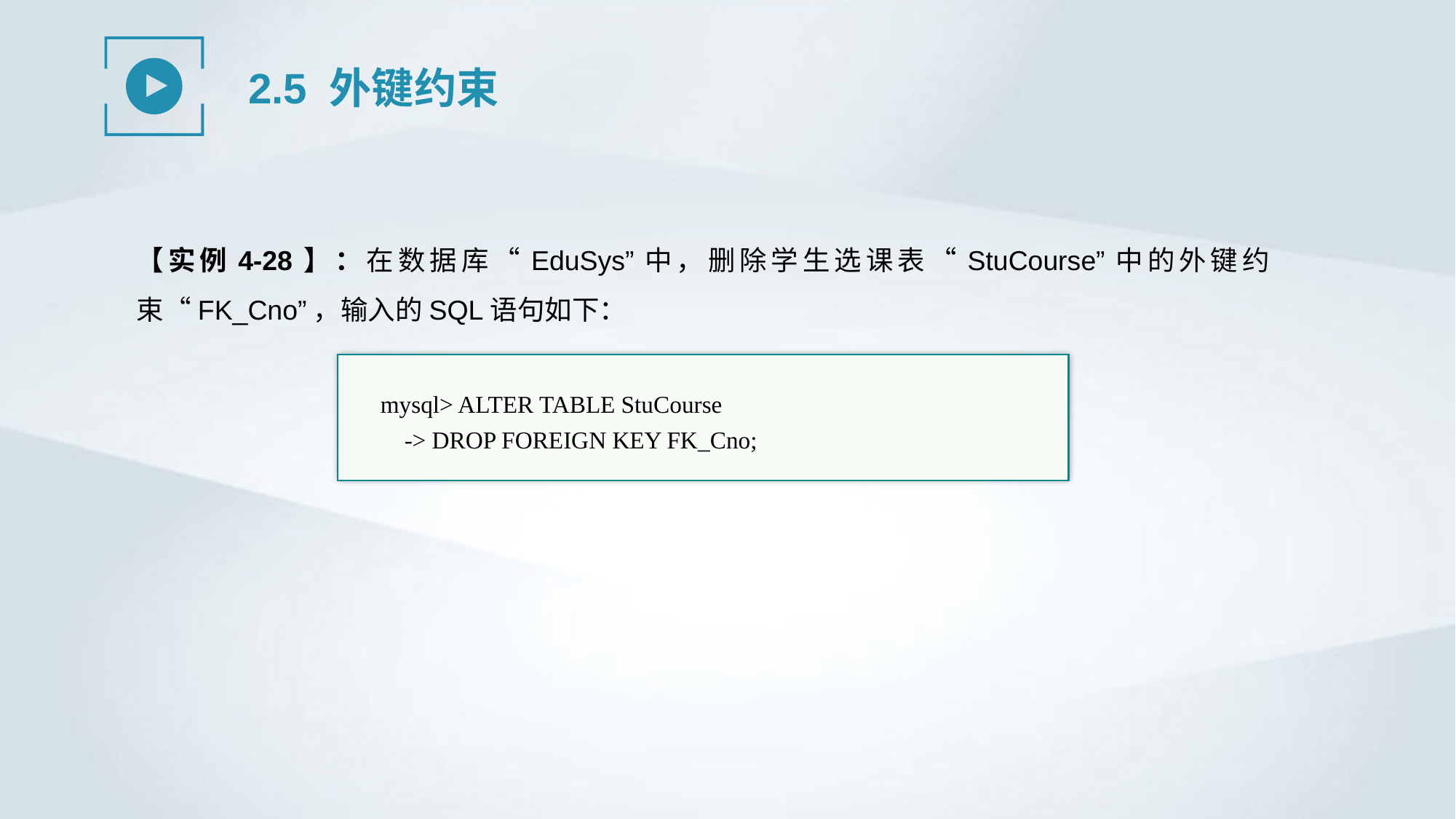

2.5 外键约束
【实例4-28】：在数据库“EduSys”中，删除学生选课表“StuCourse”中的外键约束“FK_Cno”，输入的SQL语句如下：
mysql> ALTER TABLE StuCourse
    -> DROP FOREIGN KEY FK_Cno;